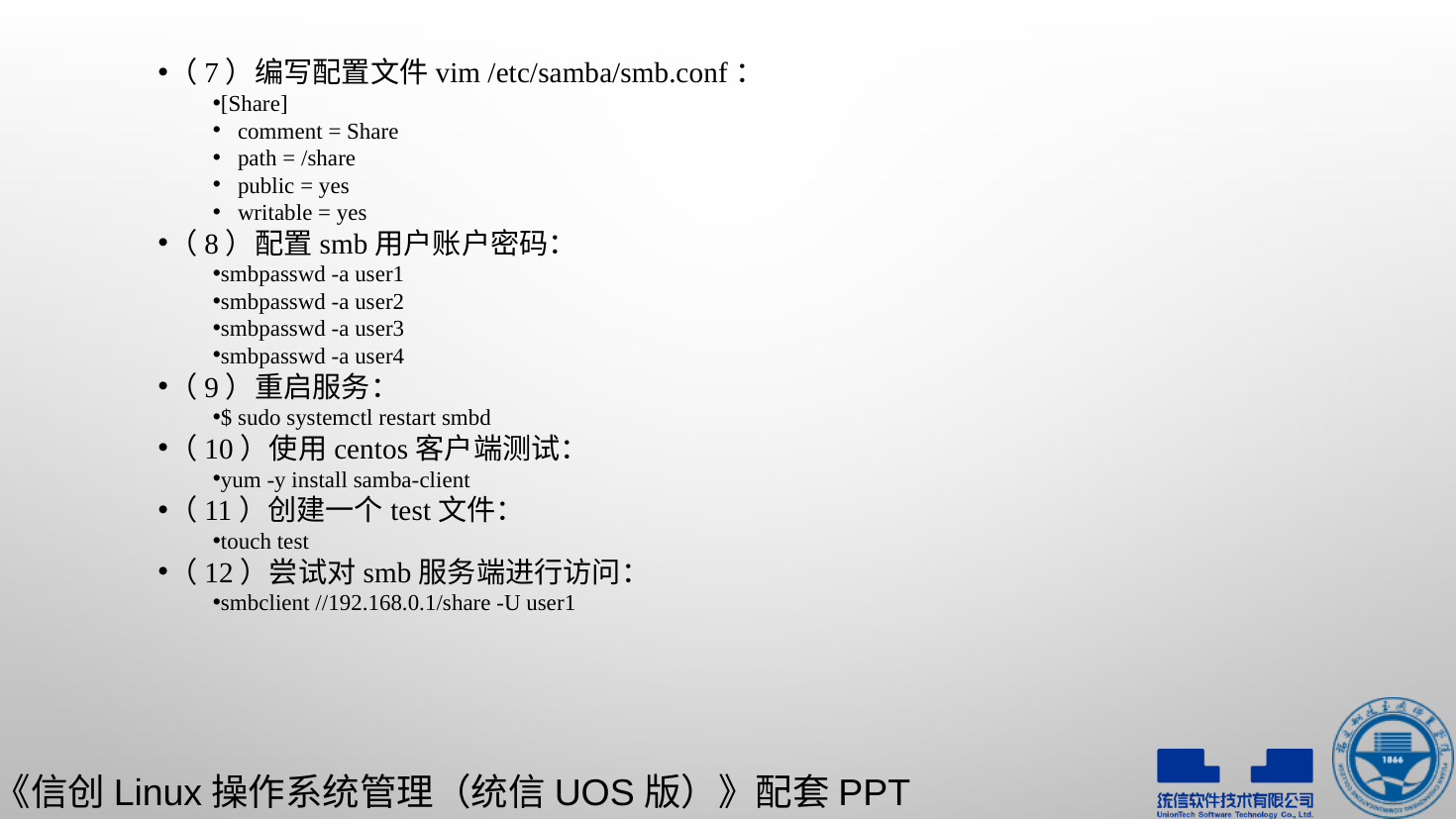

（7）编写配置文件vim /etc/samba/smb.conf：
[Share]
   comment = Share
   path = /share
   public = yes
   writable = yes
（8）配置smb用户账户密码：
smbpasswd -a user1
smbpasswd -a user2
smbpasswd -a user3
smbpasswd -a user4
（9）重启服务：
$ sudo systemctl restart smbd
（10）使用centos客户端测试：
yum -y install samba-client
（11）创建一个test文件：
touch test
（12）尝试对smb服务端进行访问：
smbclient //192.168.0.1/share -U user1